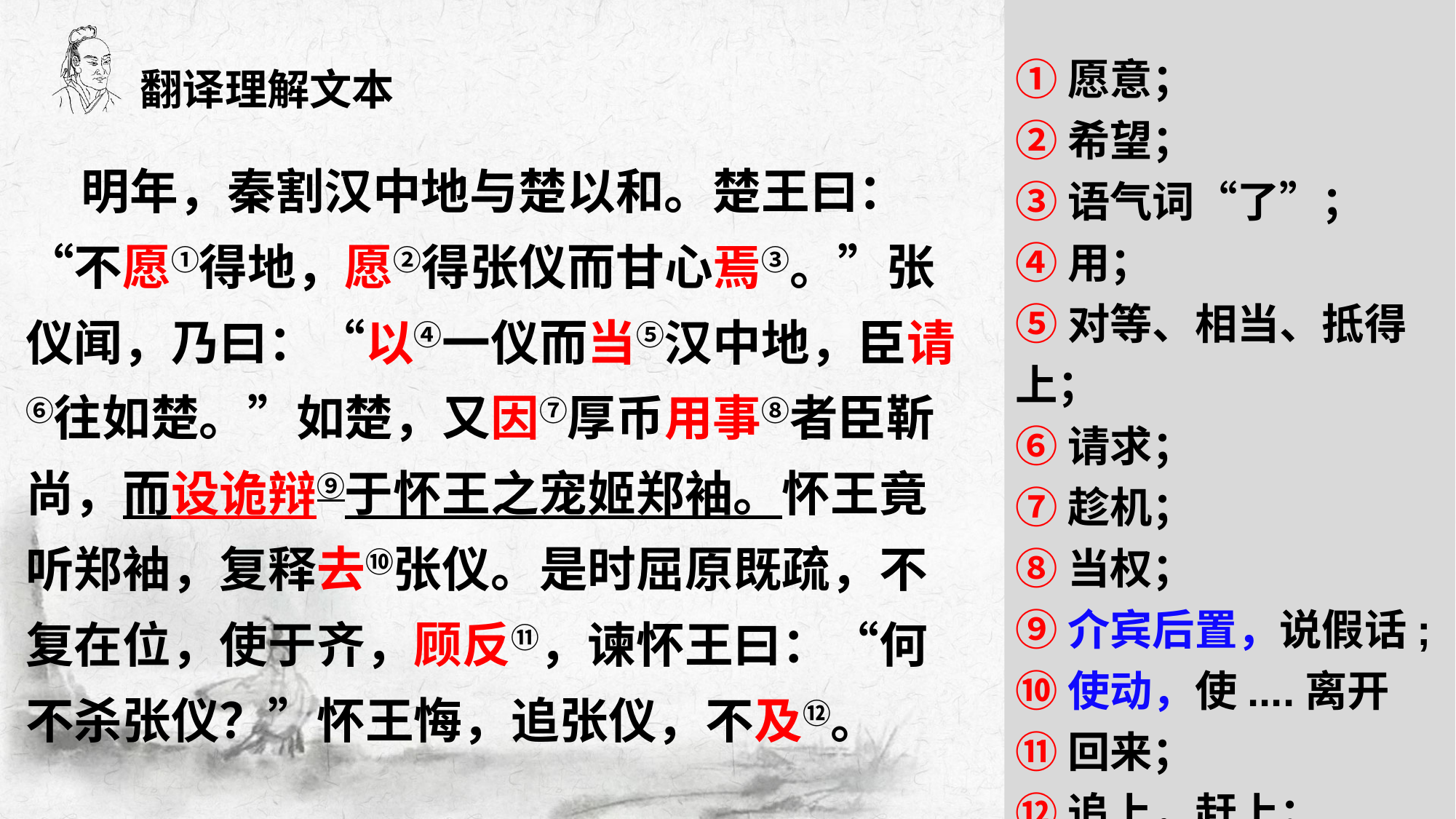

①愿意；
②希望；
③语气词“了”；
④用；
⑤对等、相当、抵得上；
⑥请求；
⑦趁机；
⑧当权；
⑨介宾后置，说假话;
⑩使动，使....离开
⑪回来；
⑫追上，赶上；
翻译理解文本
    明年，秦割汉中地与楚以和。楚王曰：“不愿①得地，愿②得张仪而甘心焉③。”张仪闻，乃曰：“以④一仪而当⑤汉中地，臣请⑥往如楚。”如楚，又因⑦厚币用事⑧者臣靳尚，而设诡辩⑨于怀王之宠姬郑袖。怀王竟听郑袖，复释去⑩张仪。是时屈原既疏，不复在位，使于齐，顾反⑪，谏怀王曰：“何不杀张仪？”怀王悔，追张仪，不及⑫。